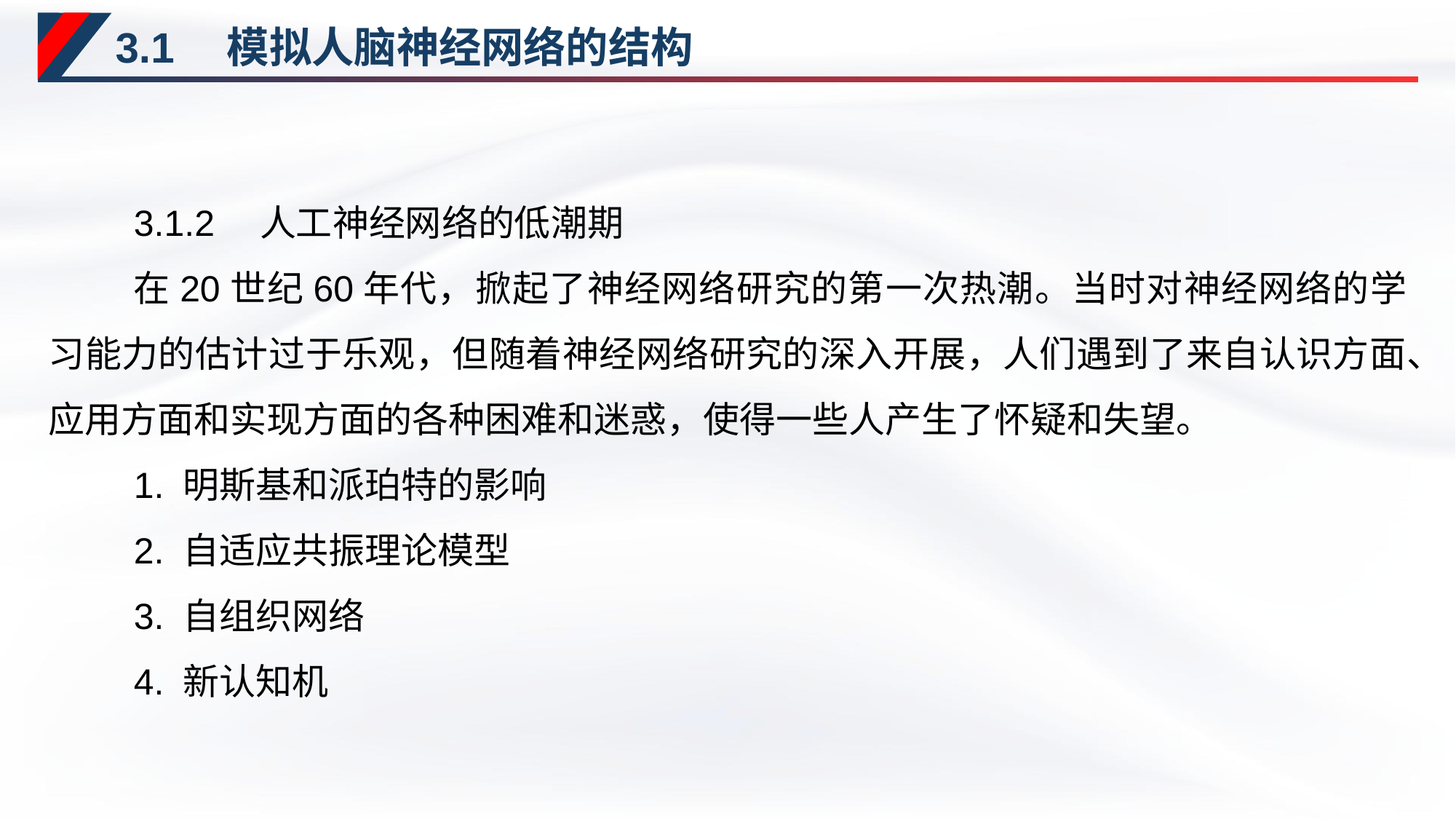

# 3.1　模拟人脑神经网络的结构
3.1.2　人工神经网络的低潮期
在20世纪60年代，掀起了神经网络研究的第一次热潮。当时对神经网络的学习能力的估计过于乐观，但随着神经网络研究的深入开展，人们遇到了来自认识方面、应用方面和实现方面的各种困难和迷惑，使得一些人产生了怀疑和失望。
1. 明斯基和派珀特的影响
2. 自适应共振理论模型
3. 自组织网络
4. 新认知机